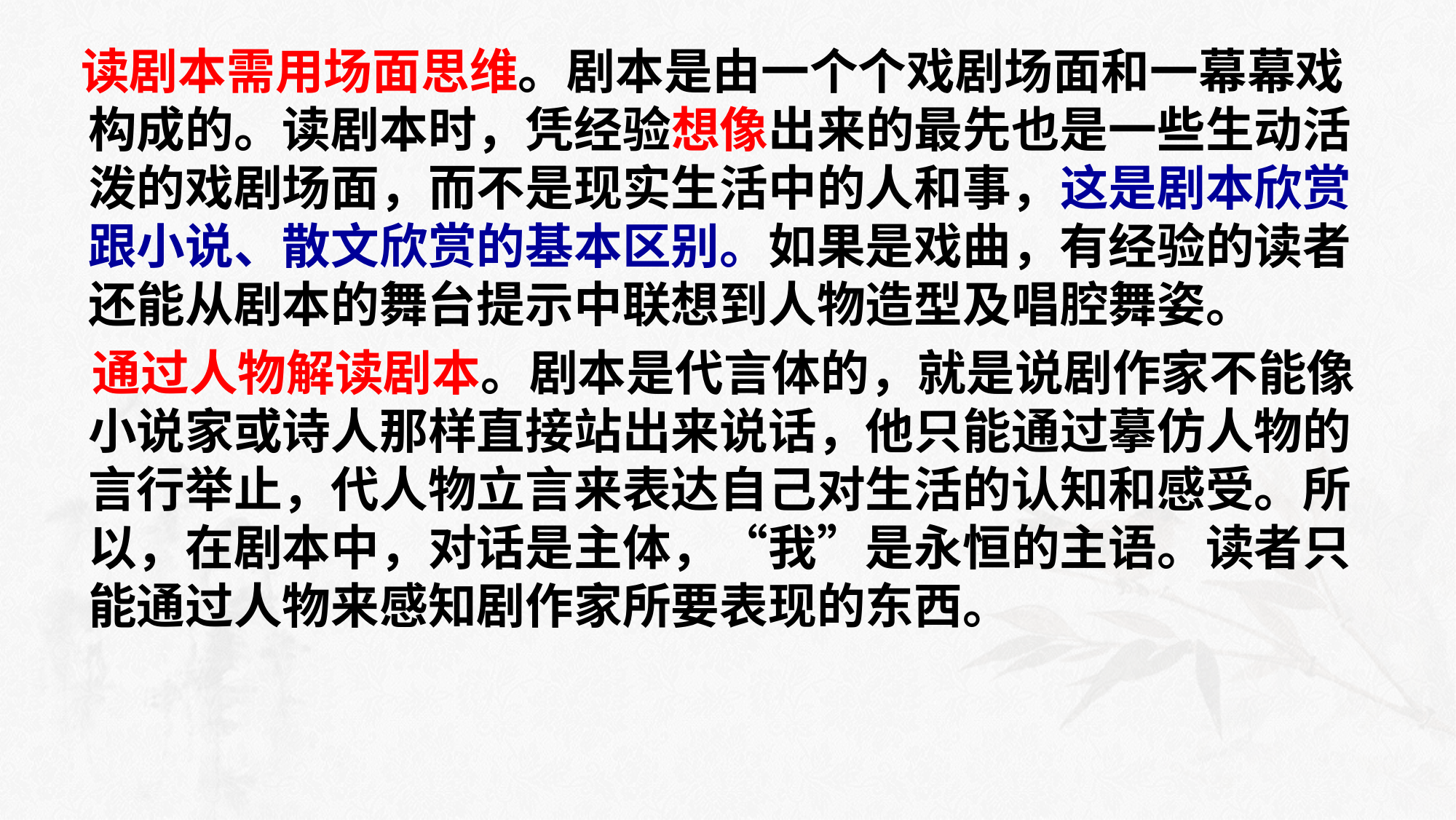

#
  读剧本需用场面思维。剧本是由一个个戏剧场面和一幕幕戏构成的。读剧本时，凭经验想像出来的最先也是一些生动活泼的戏剧场面，而不是现实生活中的人和事，这是剧本欣赏跟小说、散文欣赏的基本区别。如果是戏曲，有经验的读者还能从剧本的舞台提示中联想到人物造型及唱腔舞姿。
   通过人物解读剧本。剧本是代言体的，就是说剧作家不能像小说家或诗人那样直接站出来说话，他只能通过摹仿人物的言行举止，代人物立言来表达自己对生活的认知和感受。所以，在剧本中，对话是主体，“我”是永恒的主语。读者只能通过人物来感知剧作家所要表现的东西。